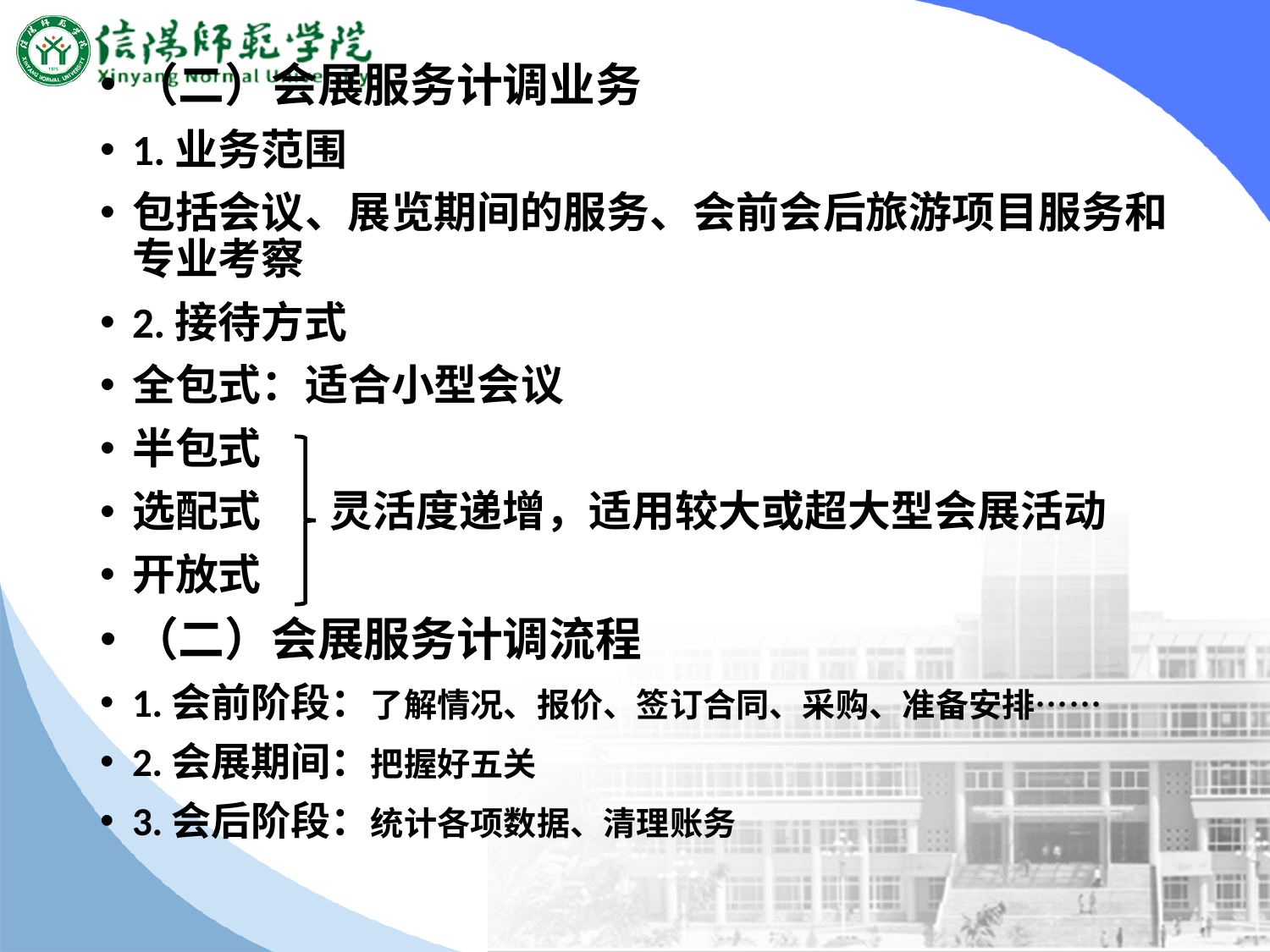

#
（二）会展服务计调业务
1.业务范围
包括会议、展览期间的服务、会前会后旅游项目服务和专业考察
2.接待方式
全包式：适合小型会议
半包式
选配式       灵活度递增，适用较大或超大型会展活动
开放式
（二）会展服务计调流程
1.会前阶段：了解情况、报价、签订合同、采购、准备安排……
2.会展期间：把握好五关
3.会后阶段：统计各项数据、清理账务